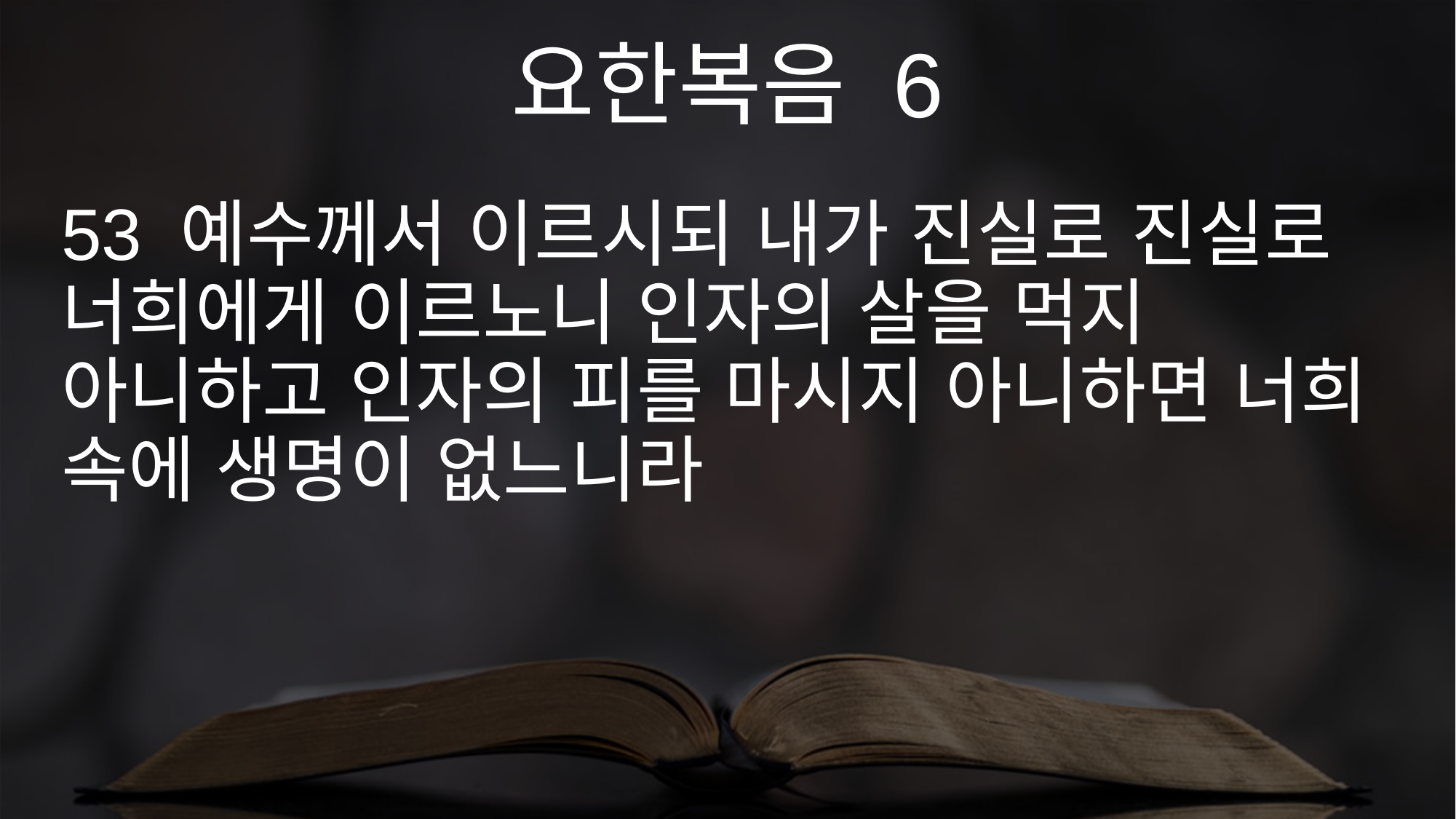

요한복음 6
53 예수께서 이르시되 내가 진실로 진실로 너희에게 이르노니 인자의 살을 먹지 아니하고 인자의 피를 마시지 아니하면 너희 속에 생명이 없느니라